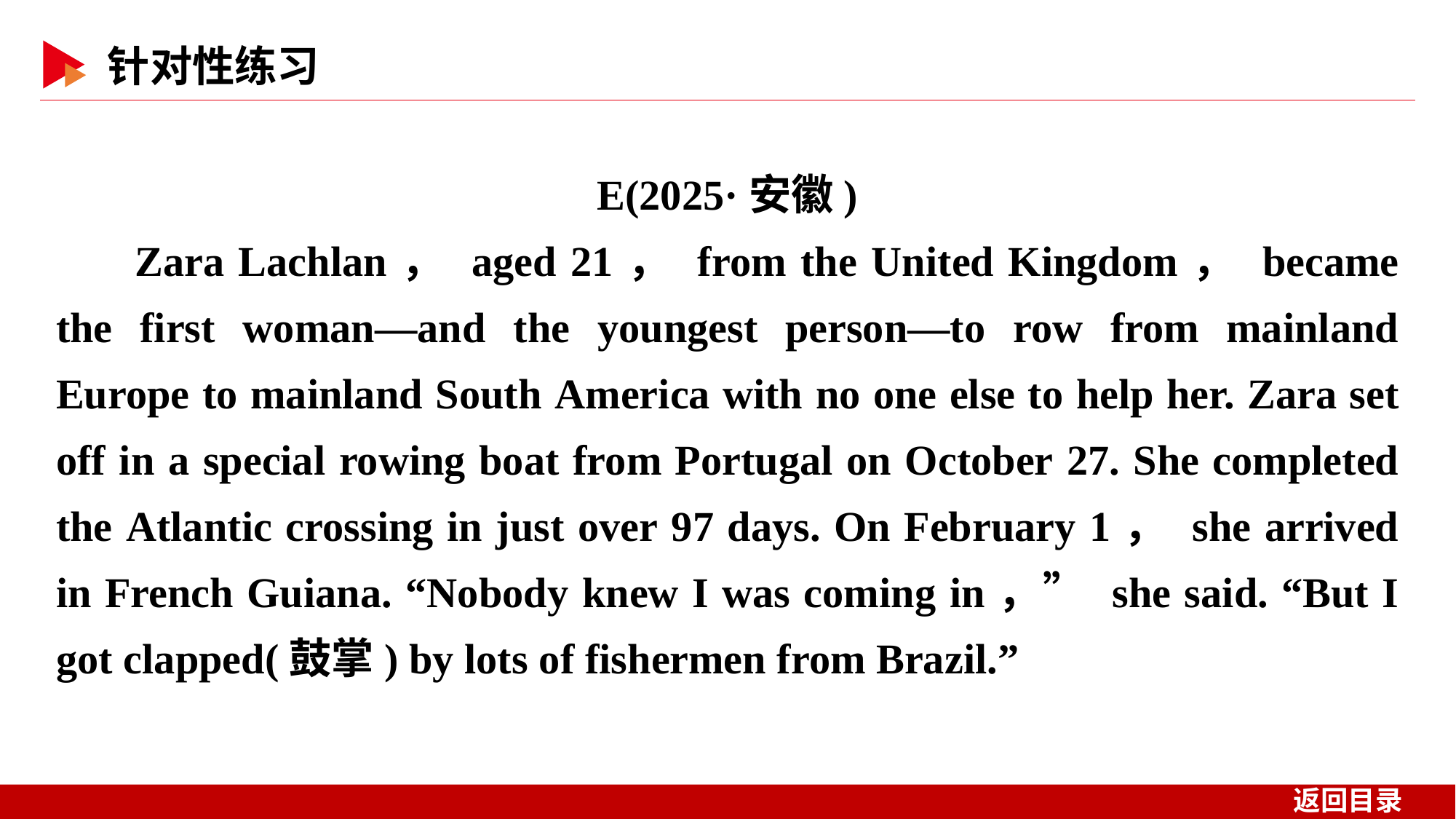

E(2025·安徽)
Zara Lachlan， aged 21， from the United Kingdom， became the first woman—and the youngest person—to row from mainland Europe to mainland South America with no one else to help her. Zara set off in a special rowing boat from Portugal on October 27. She completed the Atlantic crossing in just over 97 days. On February 1， she arrived in French Guiana. “Nobody knew I was coming in，” she said. “But I got clapped(鼓掌) by lots of fishermen from Brazil.”